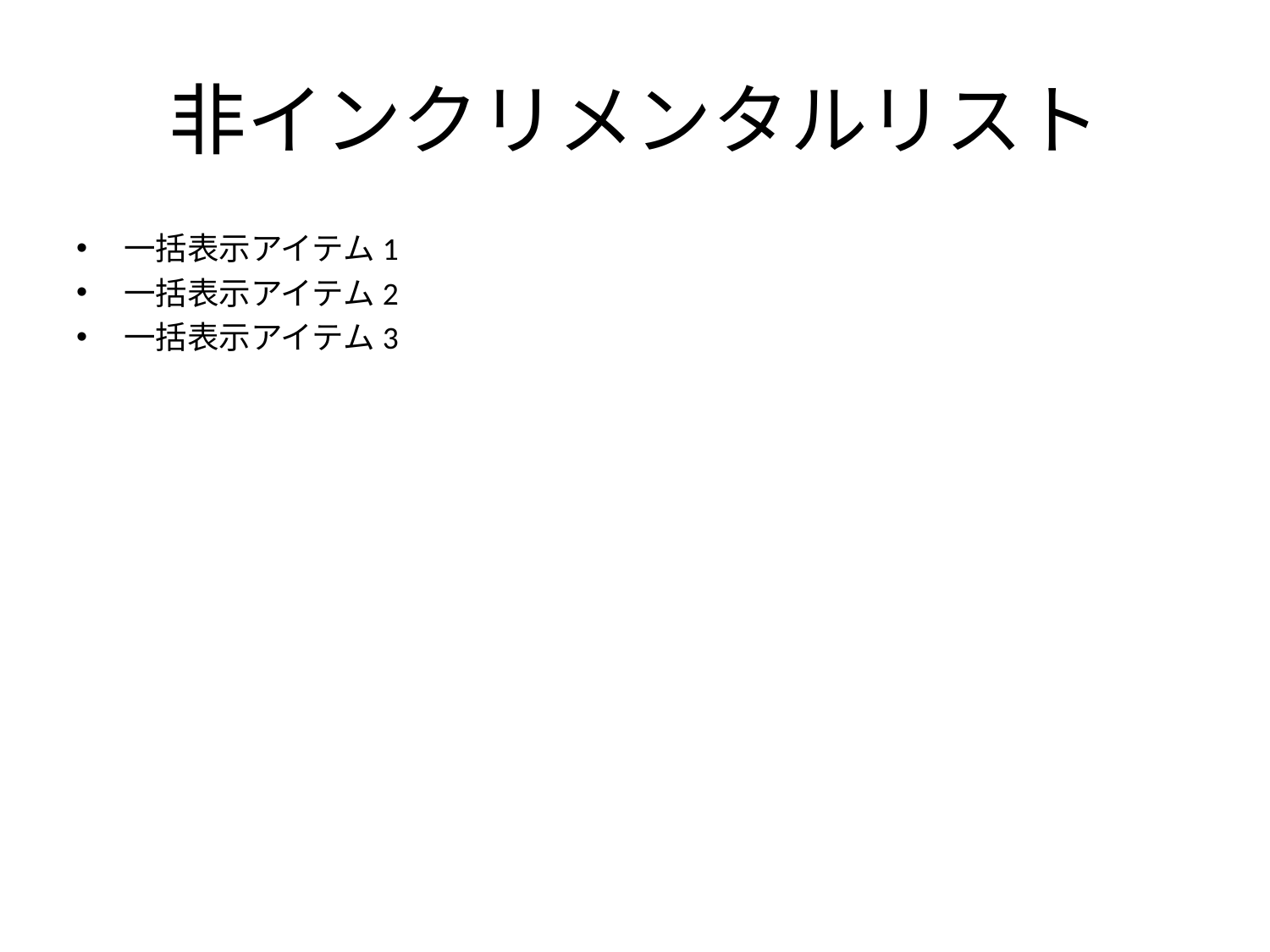

# 非インクリメンタルリスト
一括表示アイテム1
一括表示アイテム2
一括表示アイテム3